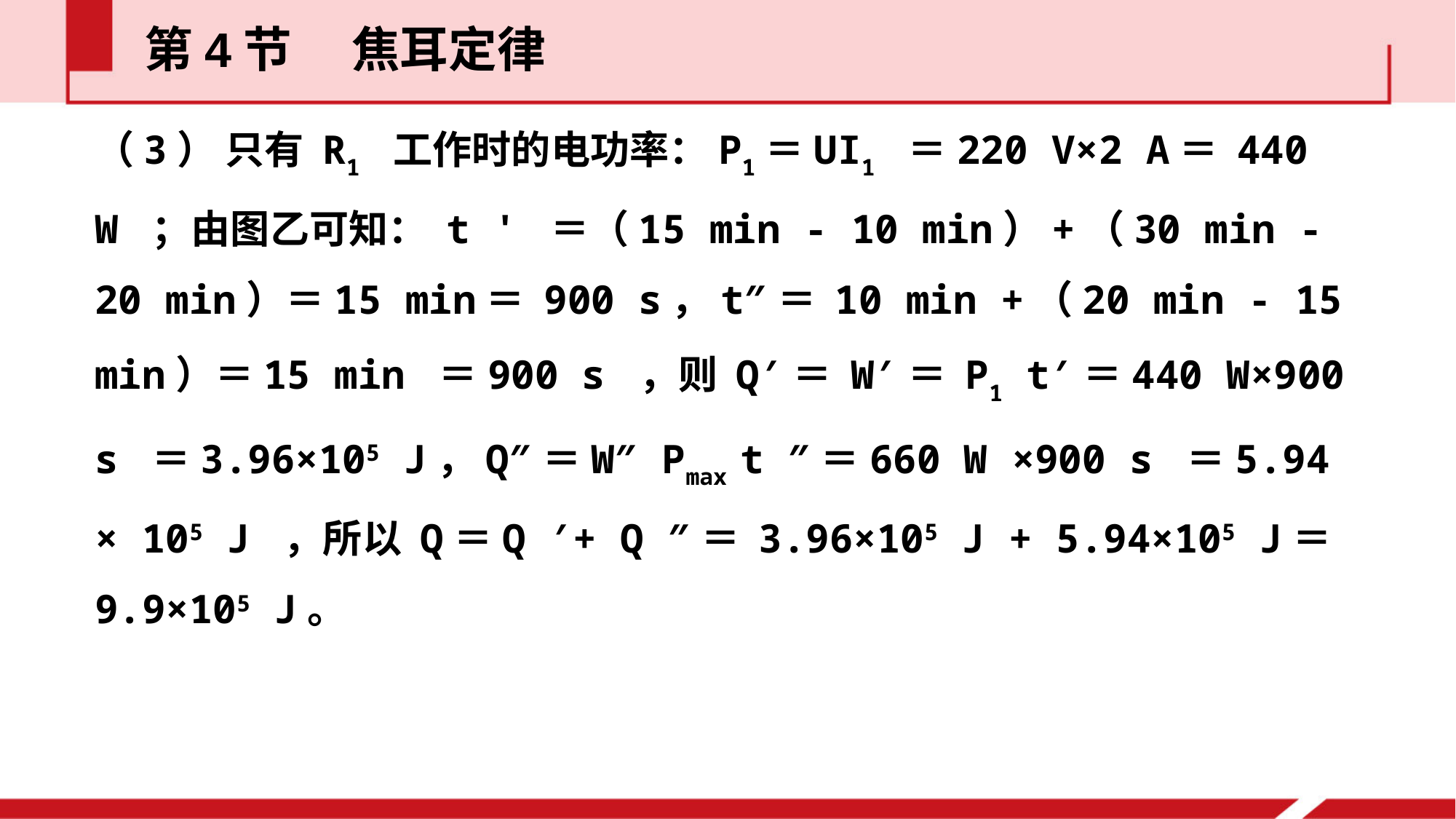

第4节  焦耳定律
（3） 只有 R1 工作时的电功率：P1＝UI1 ＝220 V×2 A＝ 440 W ；由图乙可知： t ' ＝（15 min - 10 min）+（30 min - 20 min）＝15 min＝ 900 s，t″＝ 10 min +（20 min - 15 min）＝15 min ＝900 s ，则 Q′＝ W′＝ P1 t′＝440 W×900 s ＝3.96×105 J，Q″＝W″ Pmax t ″＝660 W ×900 s ＝5.94 × 105 J ，所以 Q＝Q ′+ Q ″＝ 3.96×105 J + 5.94×105 J＝9.9×105 J。